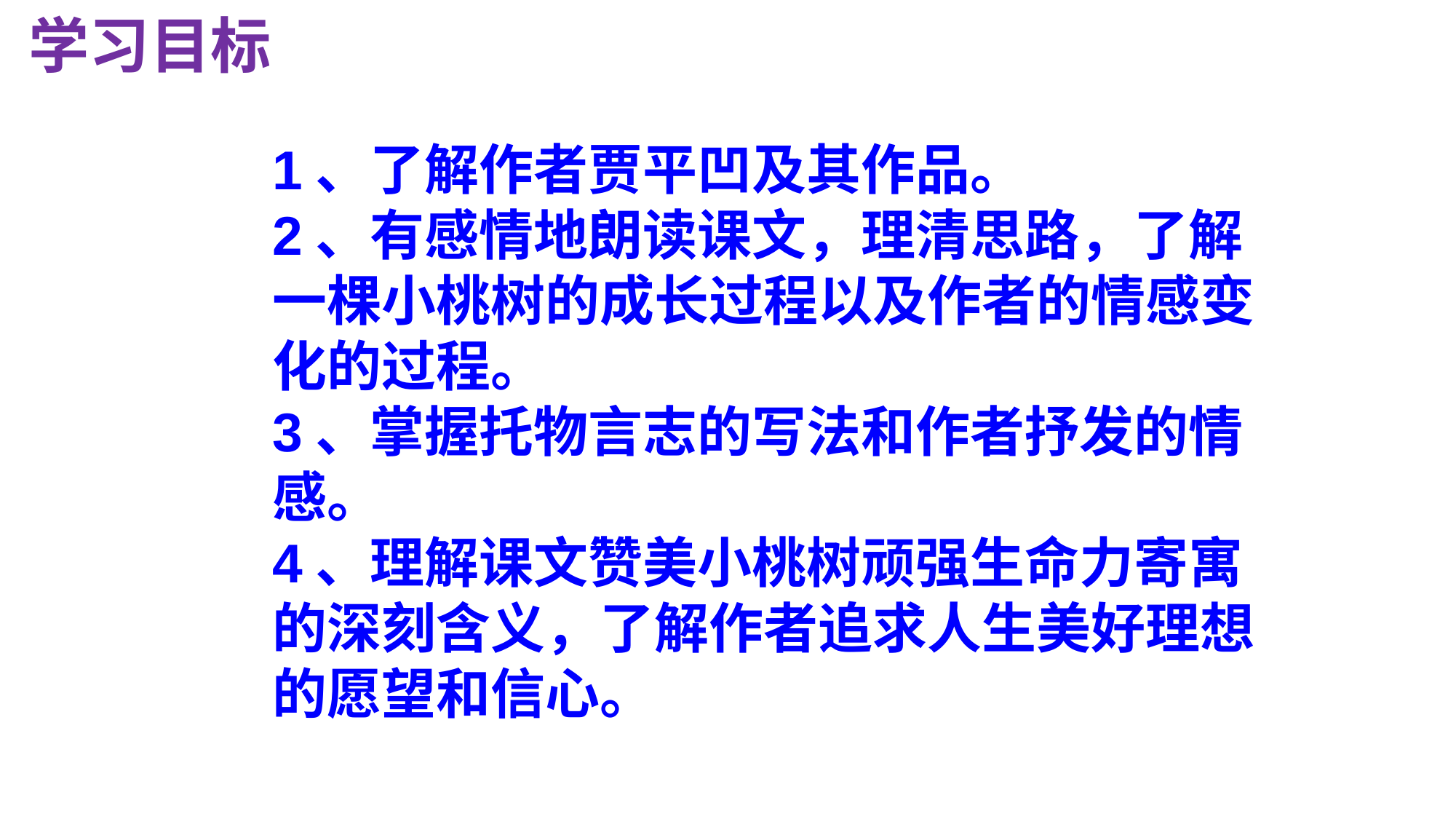

学习目标
1、了解作者贾平凹及其作品。
2、有感情地朗读课文，理清思路，了解一棵小桃树的成长过程以及作者的情感变化的过程。
3、掌握托物言志的写法和作者抒发的情感。
4、理解课文赞美小桃树顽强生命力寄寓的深刻含义，了解作者追求人生美好理想的愿望和信心。